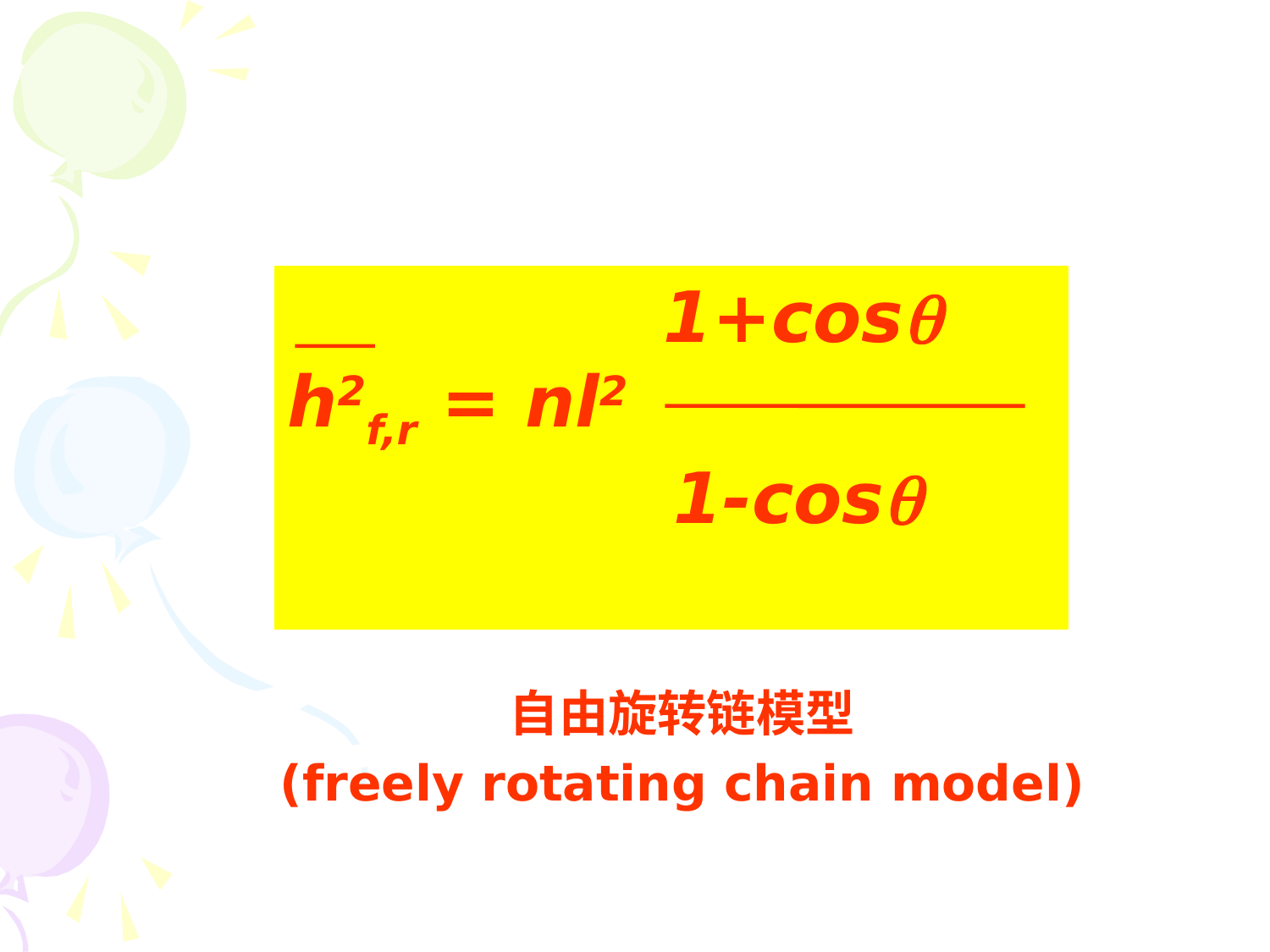

1+cosθ
h2f,r = nl2
                                      1-cosθ

自由旋转链模型
(freely rotating chain model)